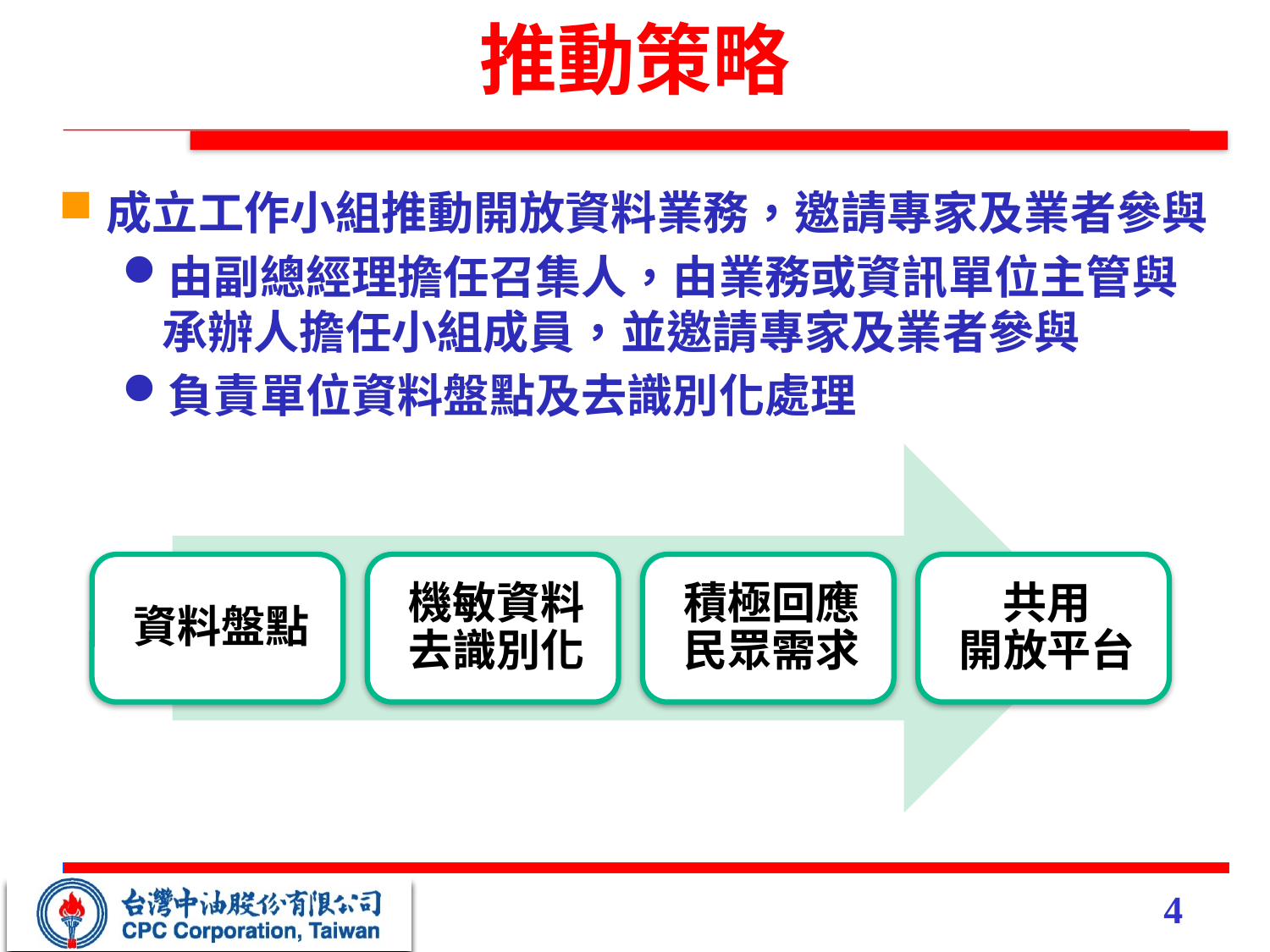

# 推動策略
成立工作小組推動開放資料業務，邀請專家及業者參與
由副總經理擔任召集人，由業務或資訊單位主管與承辦人擔任小組成員，並邀請專家及業者參與
負責單位資料盤點及去識別化處理

資料盤點
機敏資料
去識別化
積極回應
民眾需求
共用
開放平台